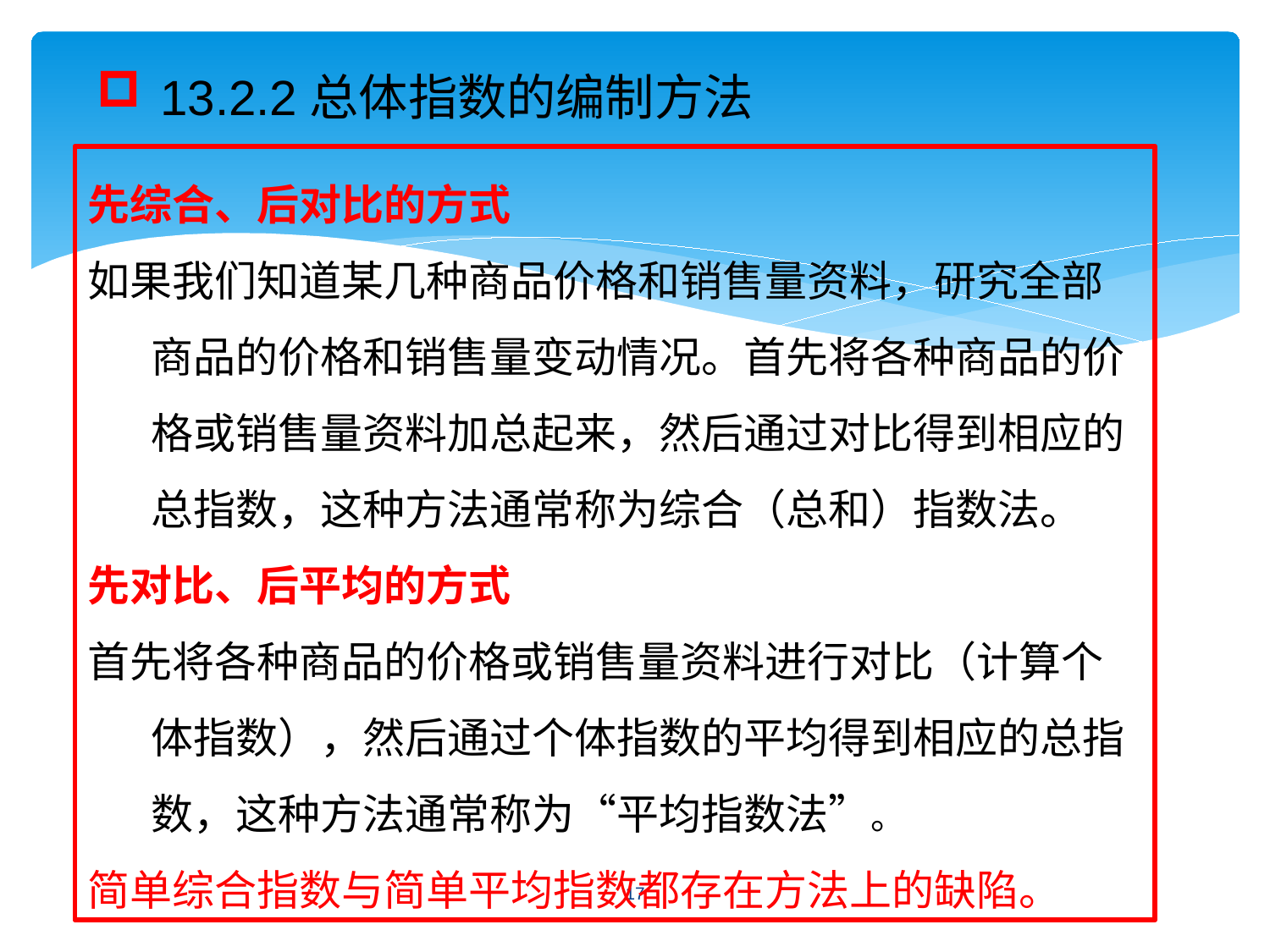

13.2.2总体指数的编制方法
先综合、后对比的方式
如果我们知道某几种商品价格和销售量资料，研究全部商品的价格和销售量变动情况。首先将各种商品的价格或销售量资料加总起来，然后通过对比得到相应的总指数，这种方法通常称为综合（总和）指数法。
先对比、后平均的方式
首先将各种商品的价格或销售量资料进行对比（计算个体指数），然后通过个体指数的平均得到相应的总指数，这种方法通常称为“平均指数法”。
简单综合指数与简单平均指数都存在方法上的缺陷。
17